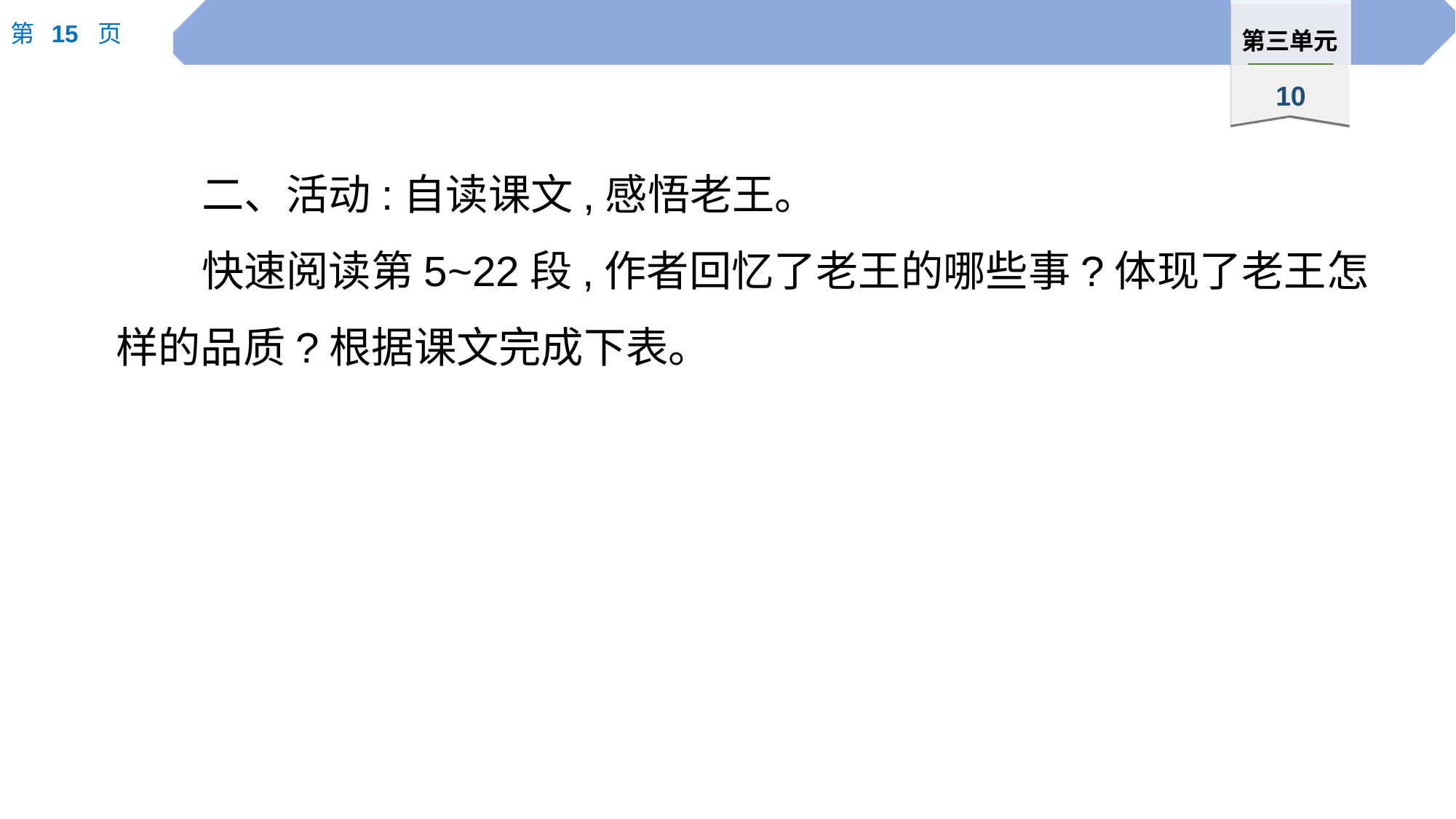

二、活动:自读课文,感悟老王。
快速阅读第5~22段,作者回忆了老王的哪些事?体现了老王怎样的品质?根据课文完成下表。